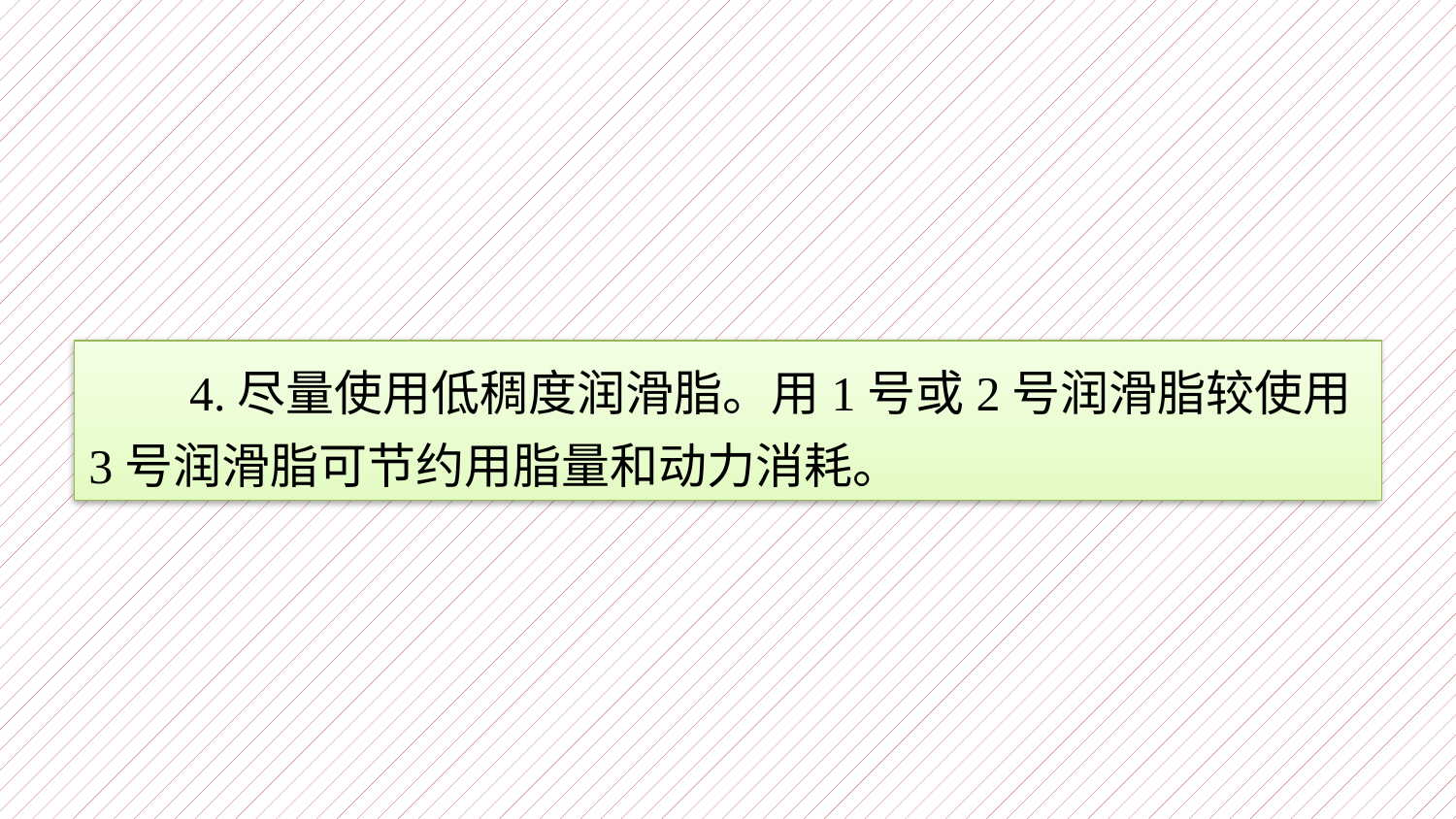

4.尽量使用低稠度润滑脂。用1号或2号润滑脂较使用3号润滑脂可节约用脂量和动力消耗。